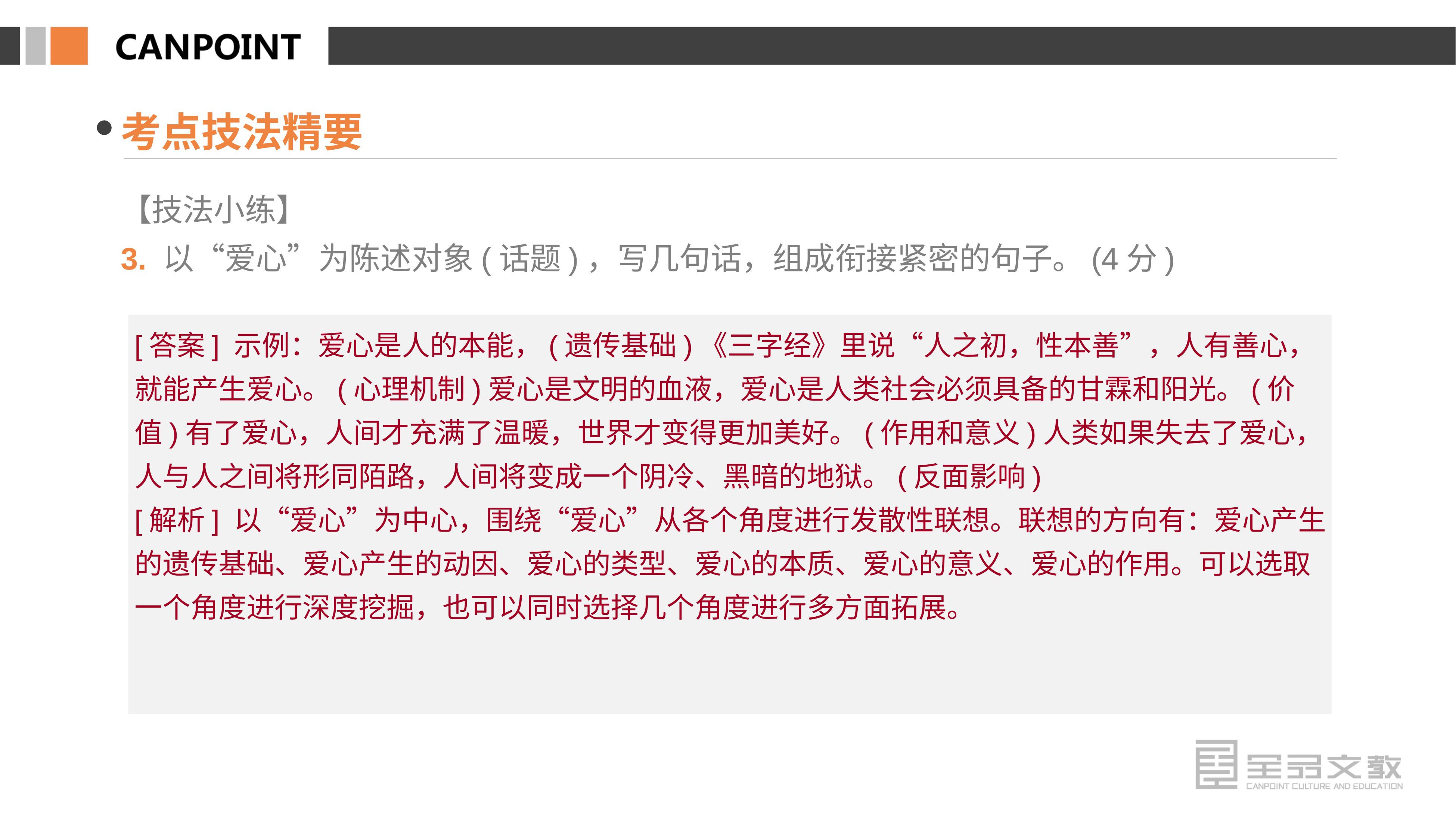

考点技法精要

【技法小练】
3. 以“爱心”为陈述对象(话题)，写几句话，组成衔接紧密的句子。(4分)

[答案] 示例：爱心是人的本能，(遗传基础)《三字经》里说“人之初，性本善”，人有善心，就能产生爱心。(心理机制)爱心是文明的血液，爱心是人类社会必须具备的甘霖和阳光。(价值)有了爱心，人间才充满了温暖，世界才变得更加美好。(作用和意义)人类如果失去了爱心，人与人之间将形同陌路，人间将变成一个阴冷、黑暗的地狱。(反面影响)
[解析] 以“爱心”为中心，围绕“爱心”从各个角度进行发散性联想。联想的方向有：爱心产生的遗传基础、爱心产生的动因、爱心的类型、爱心的本质、爱心的意义、爱心的作用。可以选取一个角度进行深度挖掘，也可以同时选择几个角度进行多方面拓展。